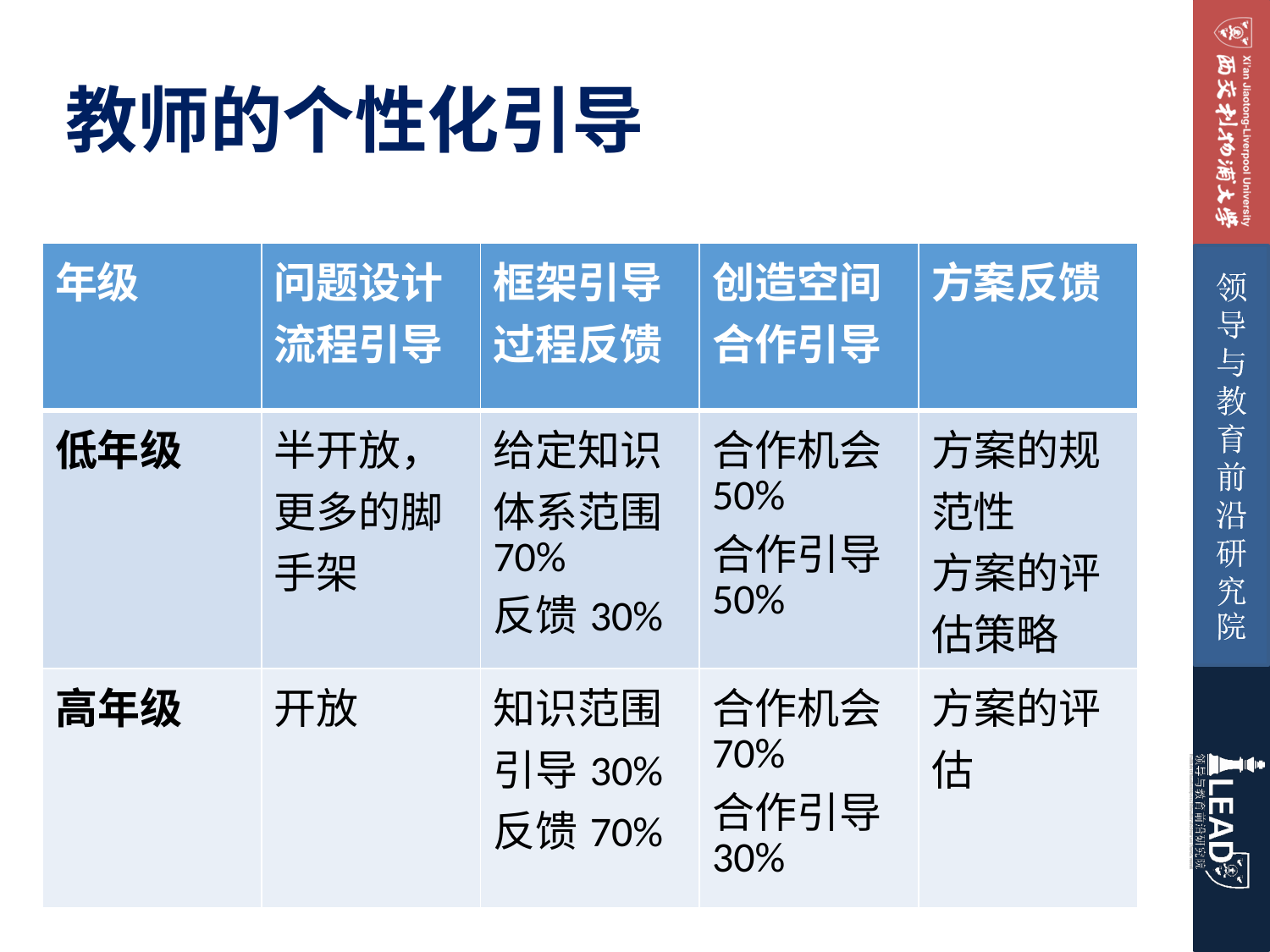

# 教师的个性化引导
| 年级 | 问题设计 流程引导 | 框架引导 过程反馈 | 创造空间 合作引导 | 方案反馈 |
| --- | --- | --- | --- | --- |
| 低年级 | 半开放，更多的脚手架 | 给定知识体系范围70% 反馈30% | 合作机会50% 合作引导50% | 方案的规范性 方案的评估策略 |
| 高年级 | 开放 | 知识范围引导30% 反馈70% | 合作机会70% 合作引导30% | 方案的评估 |